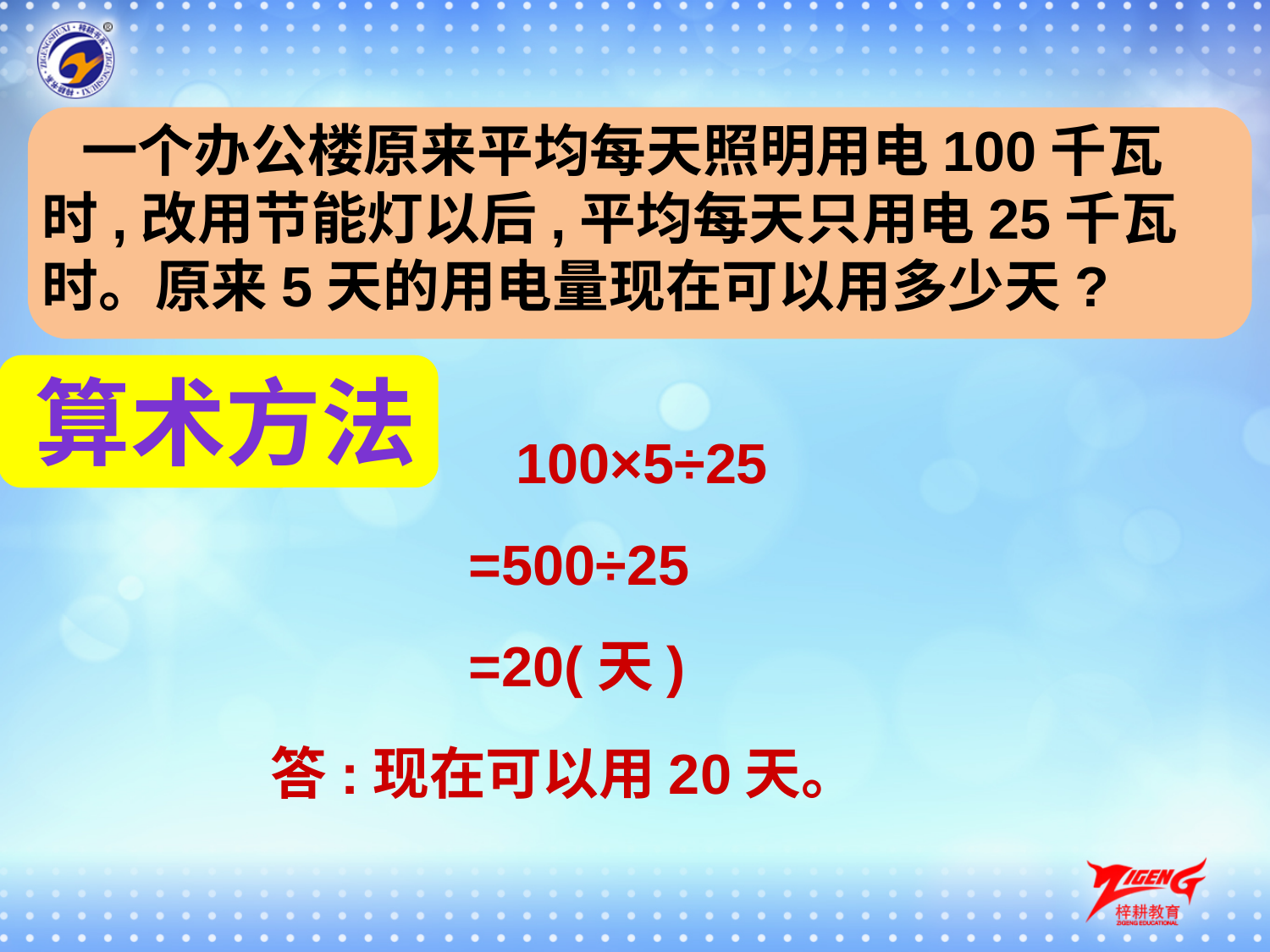

一个办公楼原来平均每天照明用电100千瓦时,改用节能灯以后,平均每天只用电25千瓦时。原来5天的用电量现在可以用多少天?

算术方法
   100×5÷25
=500÷25
=20(天)
答:现在可以用20天。